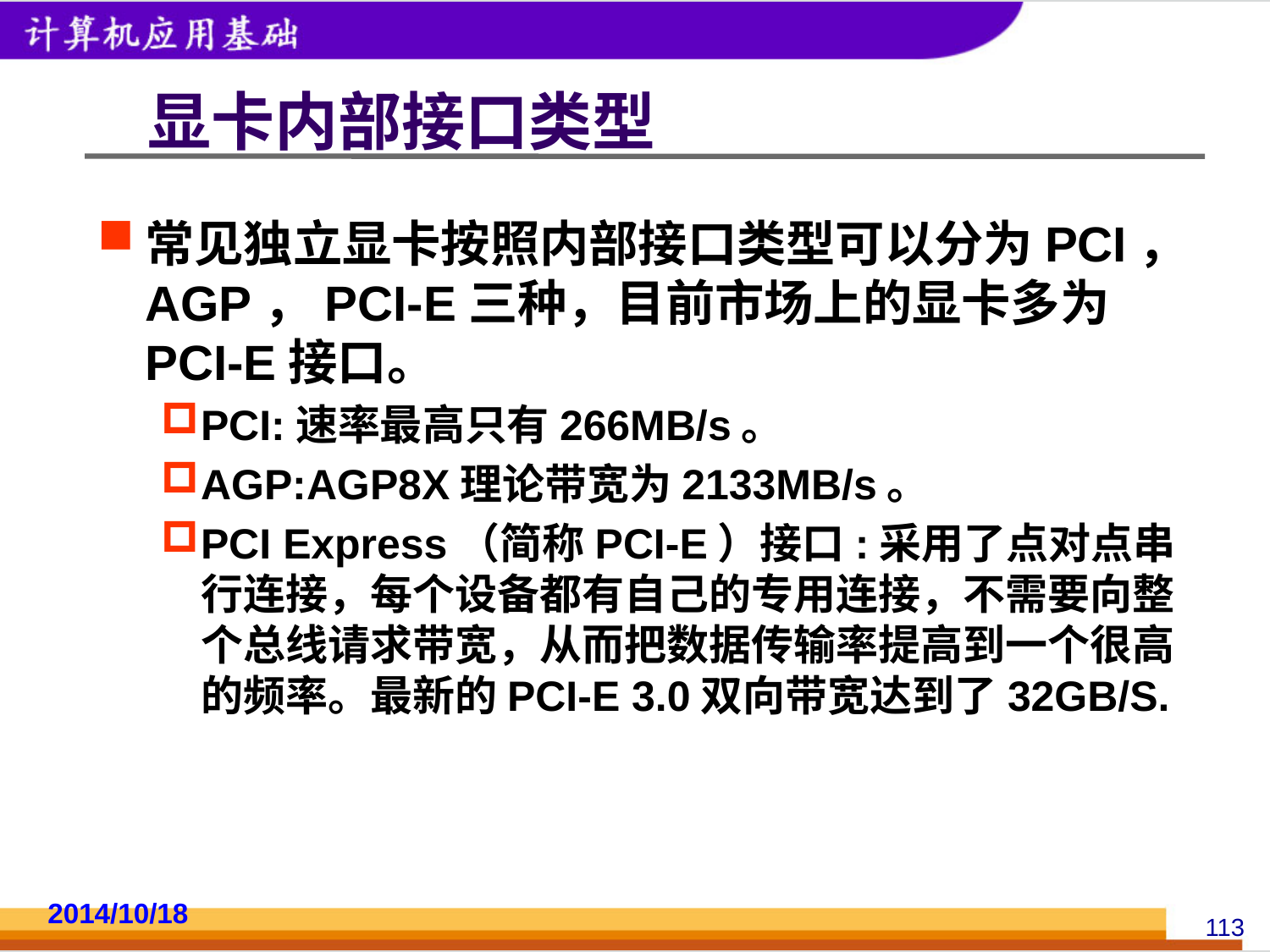

# 显卡内部接口类型
常见独立显卡按照内部接口类型可以分为PCI，AGP，PCI-E三种，目前市场上的显卡多为PCI-E接口。
PCI:速率最高只有266MB/s。
AGP:AGP8X理论带宽为2133MB/s。
PCI Express（简称PCI-E）接口:采用了点对点串行连接，每个设备都有自己的专用连接，不需要向整个总线请求带宽，从而把数据传输率提高到一个很高的频率。最新的PCI-E 3.0双向带宽达到了32GB/S.
2014/10/18